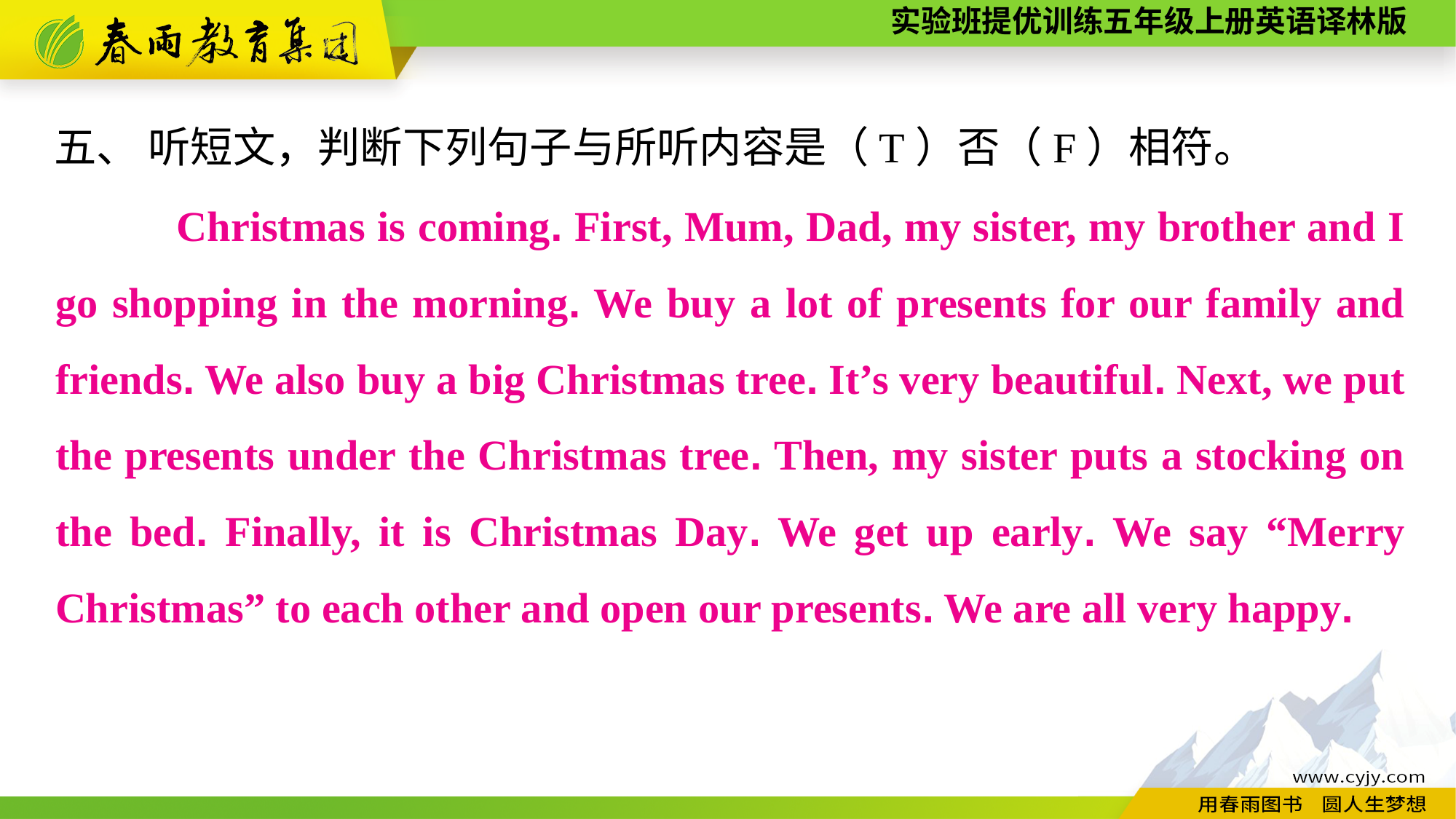

五、 听短文，判断下列句子与所听内容是（T）否（F）相符。
 　　Christmas is coming. First, Mum, Dad, my sister, my brother and I go shopping in the morning. We buy a lot of presents for our family and friends. We also buy a big Christmas tree. It’s very beautiful. Next, we put the presents under the Christmas tree. Then, my sister puts a stocking on the bed. Finally, it is Christmas Day. We get up early. We say “Merry Christmas” to each other and open our presents. We are all very happy.